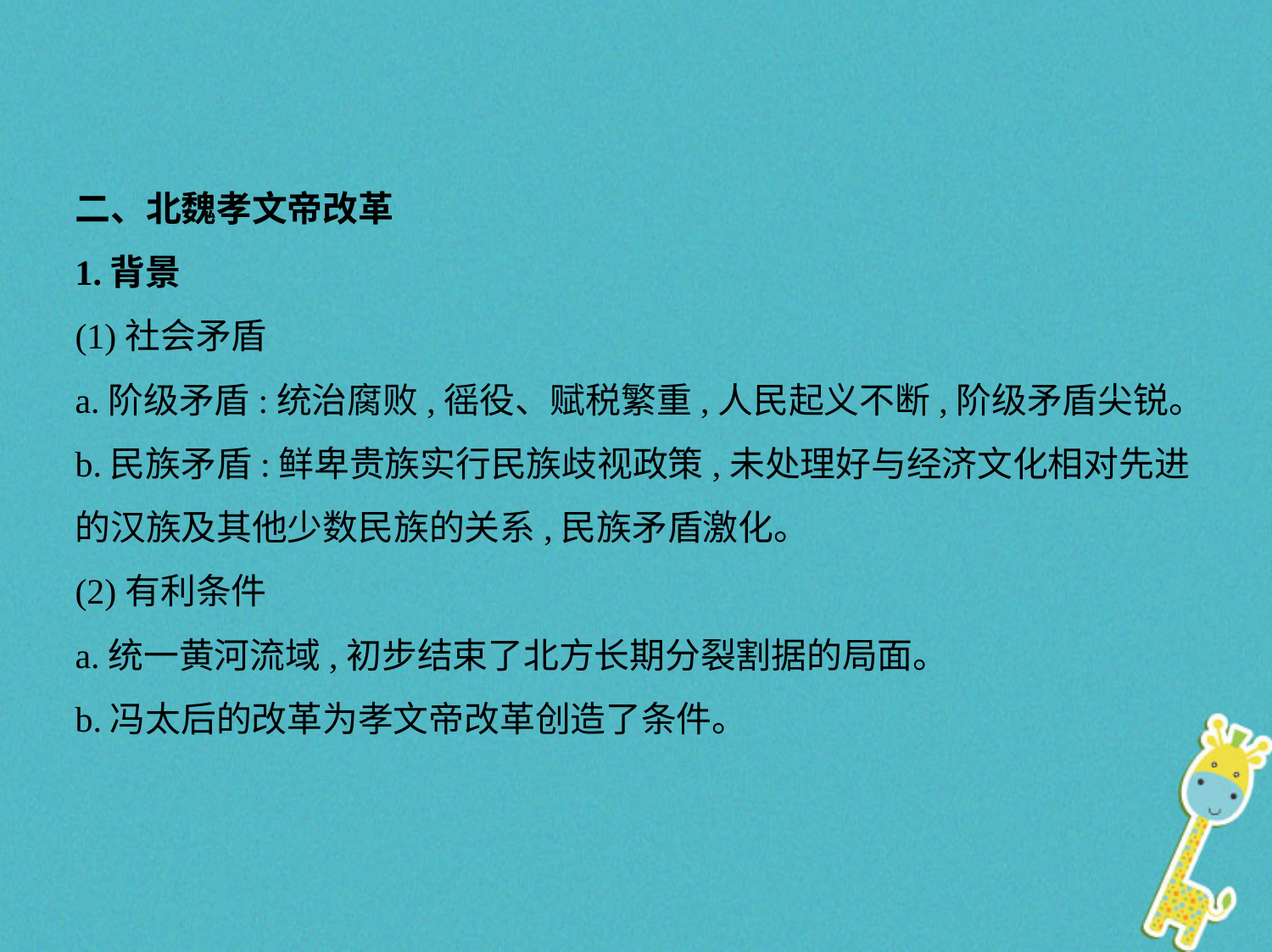

二、北魏孝文帝改革
1.背景
(1)社会矛盾
a.阶级矛盾:统治腐败,徭役、赋税繁重,人民起义不断,阶级矛盾尖锐。
b.民族矛盾:鲜卑贵族实行民族歧视政策,未处理好与经济文化相对先进
的汉族及其他少数民族的关系,民族矛盾激化。
(2)有利条件
a.统一黄河流域,初步结束了北方长期分裂割据的局面。
b.冯太后的改革为孝文帝改革创造了条件。